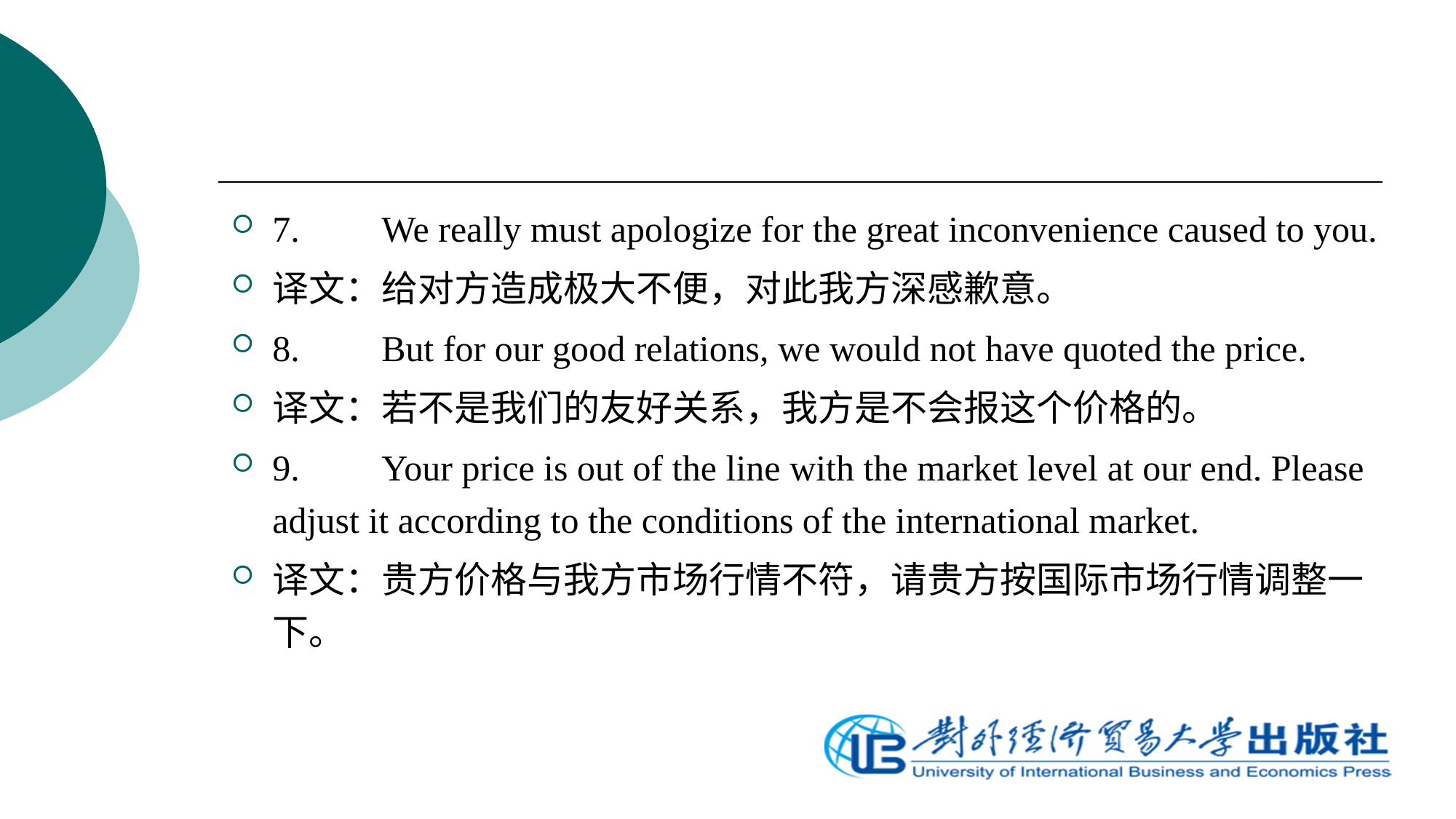

7.	We really must apologize for the great inconvenience caused to you.
译文：给对方造成极大不便，对此我方深感歉意。
8.	But for our good relations, we would not have quoted the price.
译文：若不是我们的友好关系，我方是不会报这个价格的。
9.	Your price is out of the line with the market level at our end. Please adjust it according to the conditions of the international market.
译文：贵方价格与我方市场行情不符，请贵方按国际市场行情调整一下。